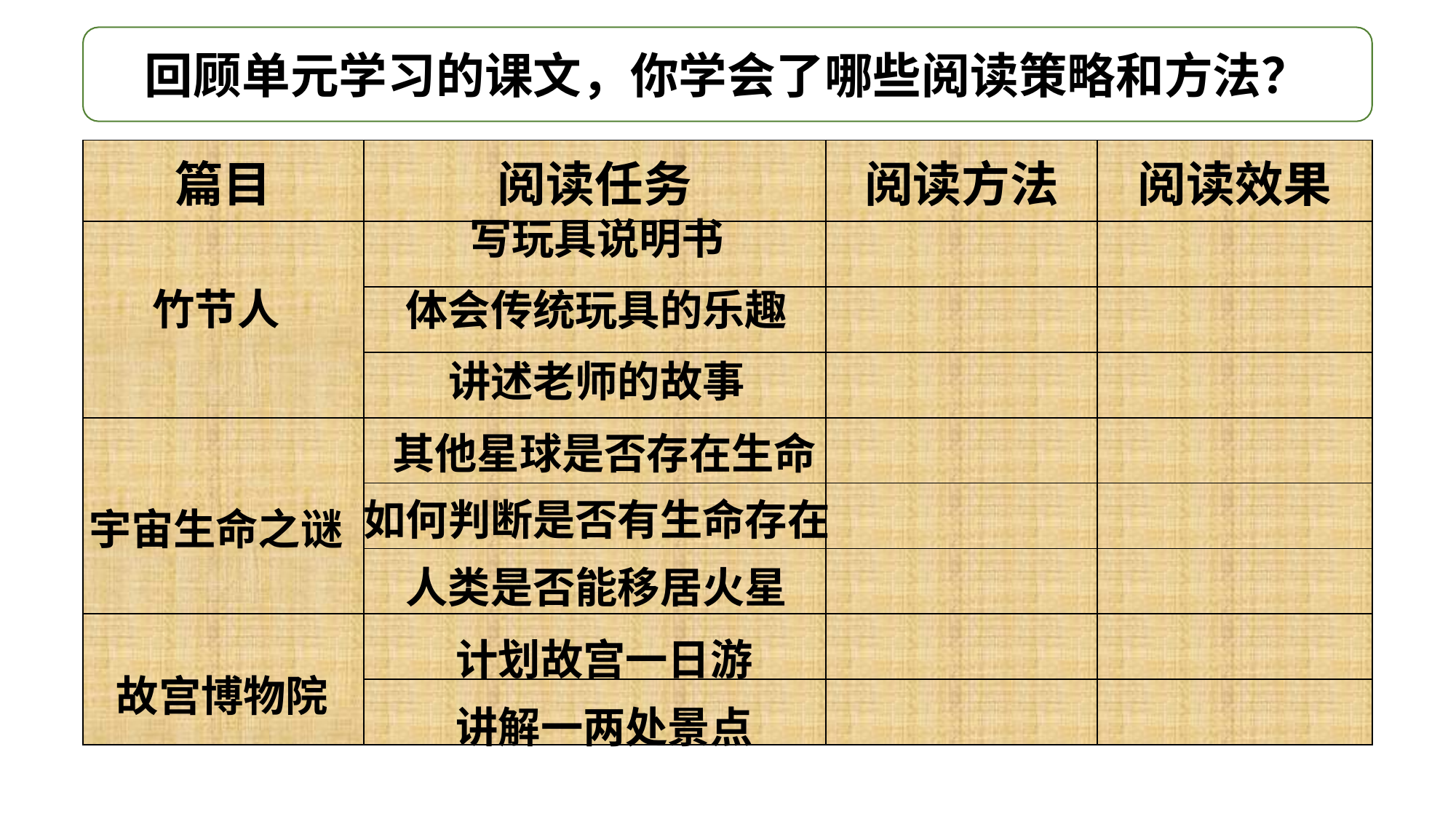

回顾单元学习的课文，你学会了哪些阅读策略和方法？
| 篇目 | 阅读任务 | 阅读方法 | 阅读效果 |
| --- | --- | --- | --- |
|  |  |  |  |
|  |  |  |  |
|  |  |  |  |
|  |  |  |  |
|  |  |  |  |
|  |  |  |  |
|  |  |  |  |
|  |  |  |  |
写玩具说明书
竹节人
体会传统玩具的乐趣
讲述老师的故事
其他星球是否存在生命
如何判断是否有生命存在
宇宙生命之谜
人类是否能移居火星
计划故宫一日游
故宫博物院
讲解一两处景点